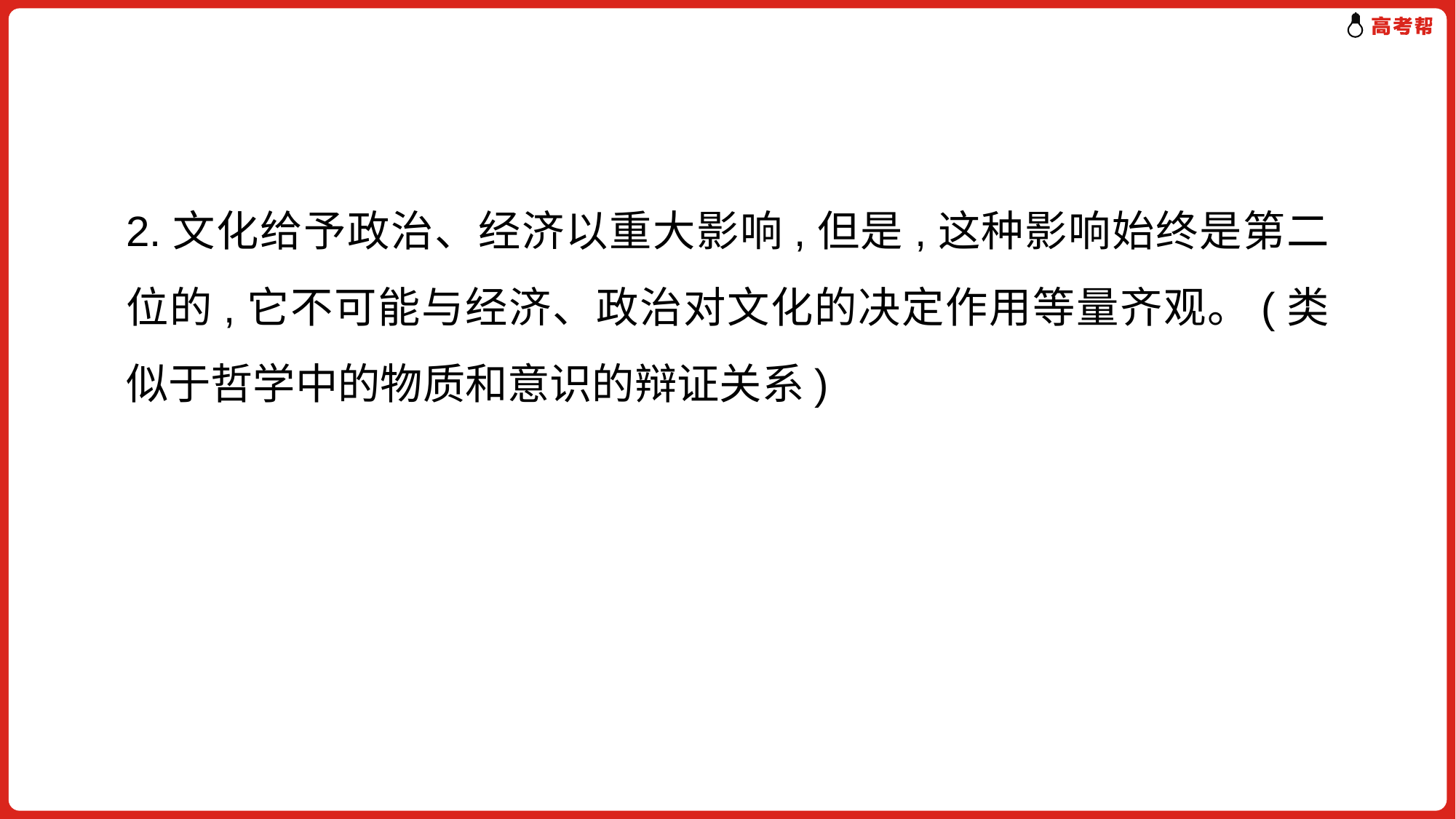

2.文化给予政治、经济以重大影响,但是,这种影响始终是第二位的,它不可能与经济、政治对文化的决定作用等量齐观。(类似于哲学中的物质和意识的辩证关系)